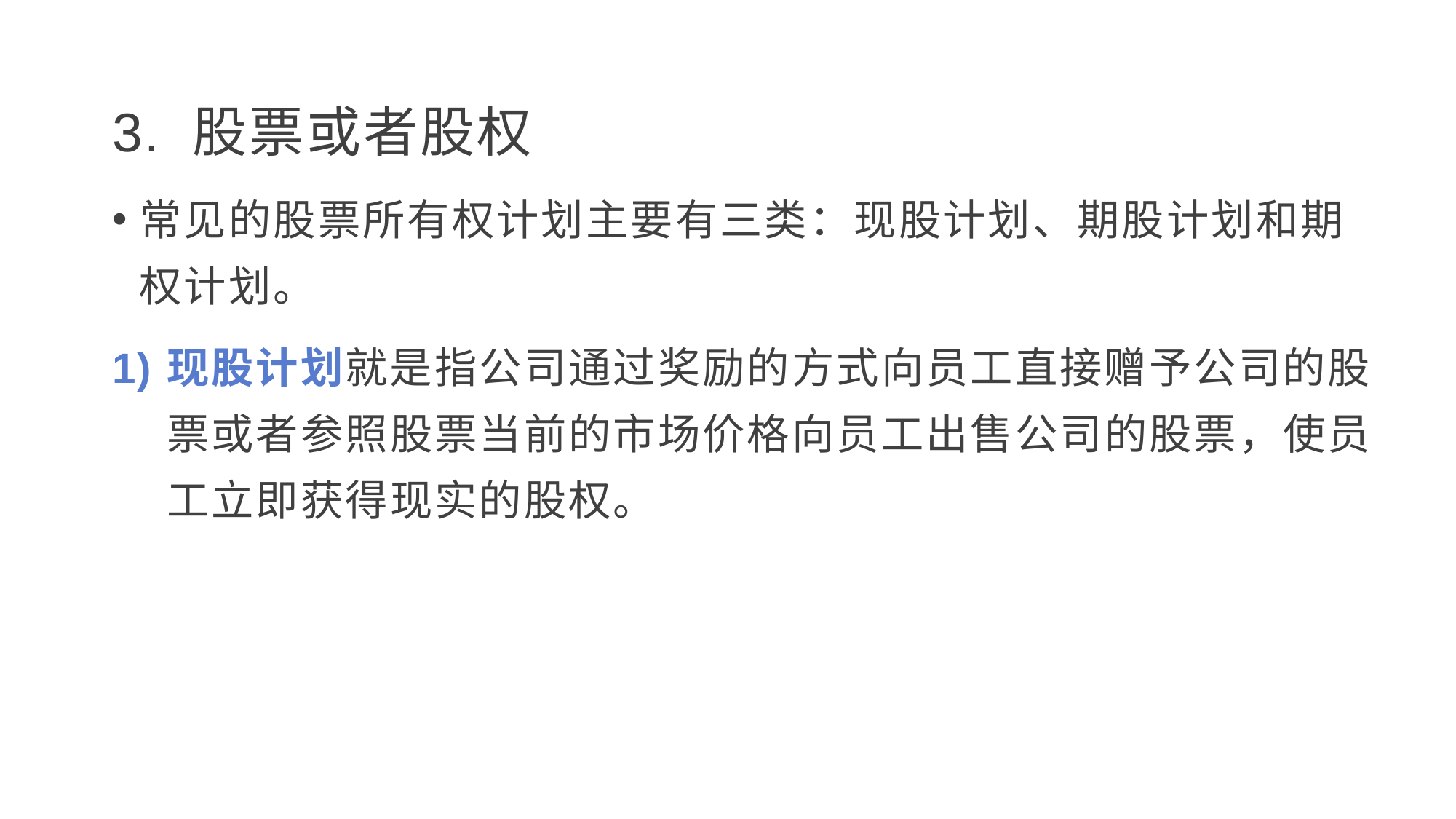

#
3. 股票或者股权
常见的股票所有权计划主要有三类：现股计划、期股计划和期权计划。
现股计划就是指公司通过奖励的方式向员工直接赠予公司的股票或者参照股票当前的市场价格向员工出售公司的股票，使员工立即获得现实的股权。